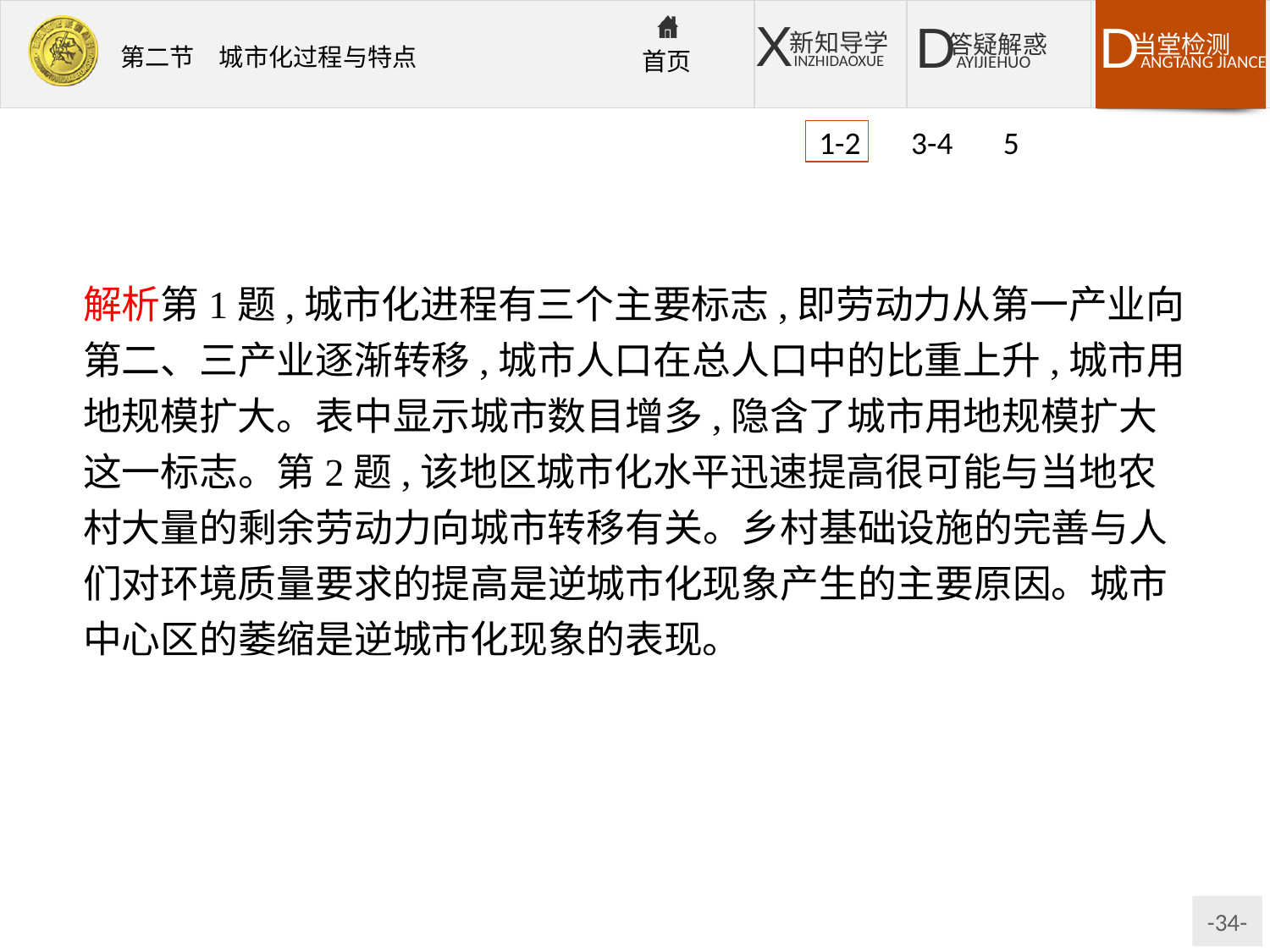

1-2       3-4       5

解析第1题,城市化进程有三个主要标志,即劳动力从第一产业向第二、三产业逐渐转移,城市人口在总人口中的比重上升,城市用地规模扩大。表中显示城市数目增多,隐含了城市用地规模扩大这一标志。第2题,该地区城市化水平迅速提高很可能与当地农村大量的剩余劳动力向城市转移有关。乡村基础设施的完善与人们对环境质量要求的提高是逆城市化现象产生的主要原因。城市中心区的萎缩是逆城市化现象的表现。
答案1.B　2.C